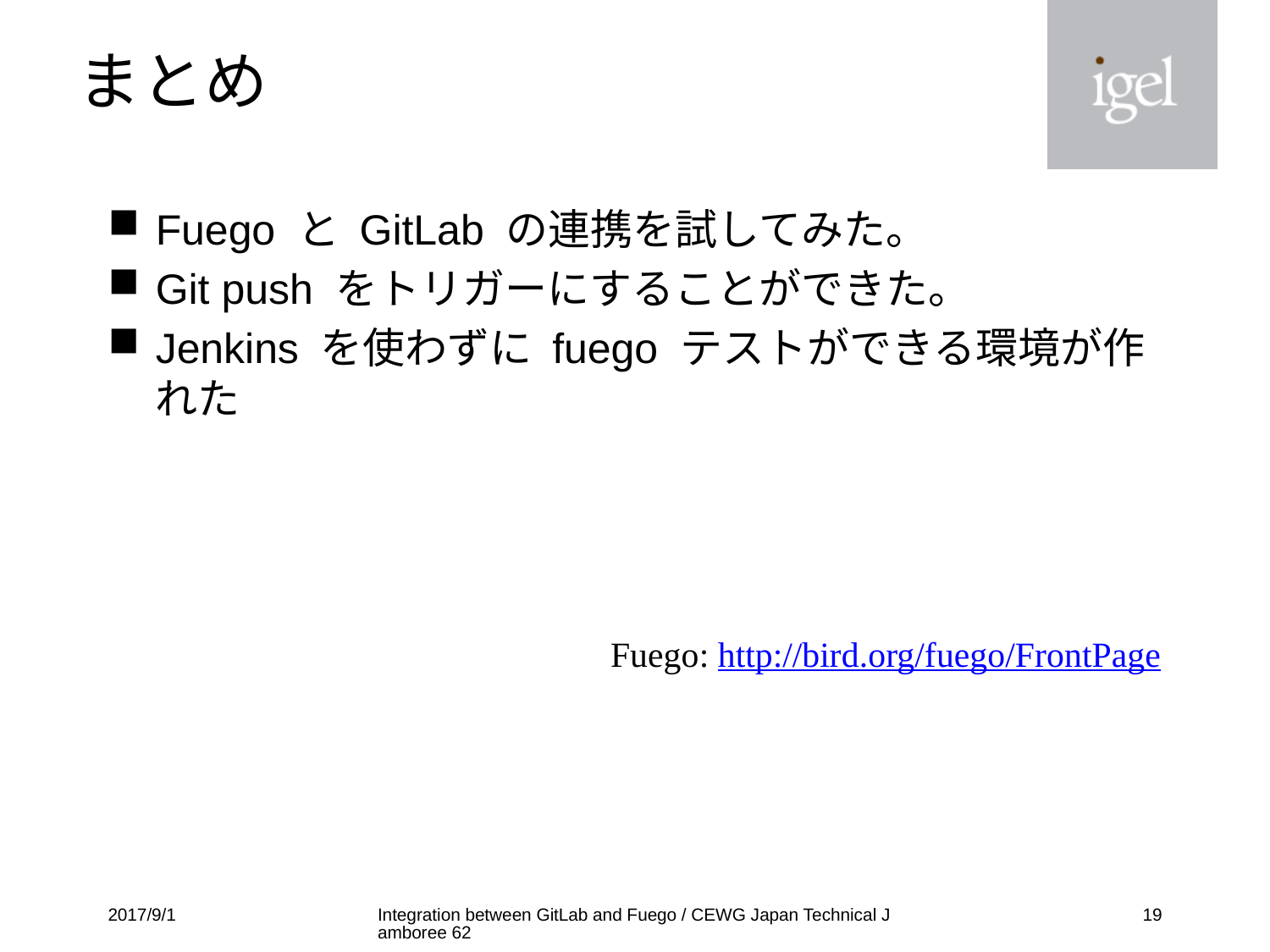

# まとめ
Fuego と GitLab の連携を試してみた。
Git push をトリガーにすることができた。
Jenkins を使わずに fuego テストができる環境が作れた

Fuego: http://bird.org/fuego/FrontPage
2017/9/1
Integration between GitLab and Fuego / CEWG Japan Technical Jamboree 62
19